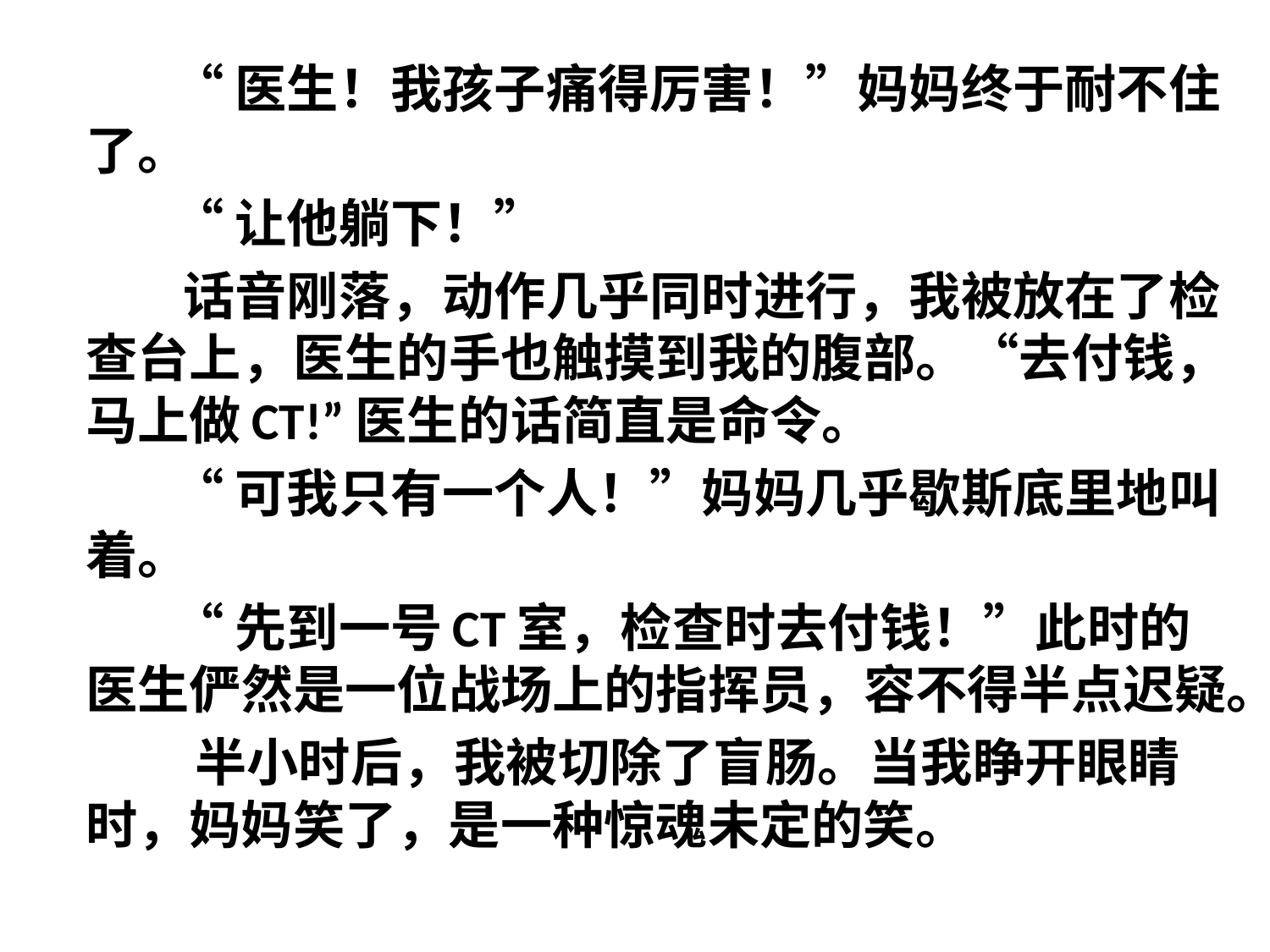

“医生！我孩子痛得厉害！”妈妈终于耐不住了。
           “让他躺下！”
           话音刚落，动作几乎同时进行，我被放在了检查台上，医生的手也触摸到我的腹部。“去付钱，马上做CT!”医生的话简直是命令。
           “可我只有一个人！”妈妈几乎歇斯底里地叫着。
           “先到一号CT室，检查时去付钱！”此时的医生俨然是一位战场上的指挥员，容不得半点迟疑。
            半小时后，我被切除了盲肠。当我睁开眼睛时，妈妈笑了，是一种惊魂未定的笑。